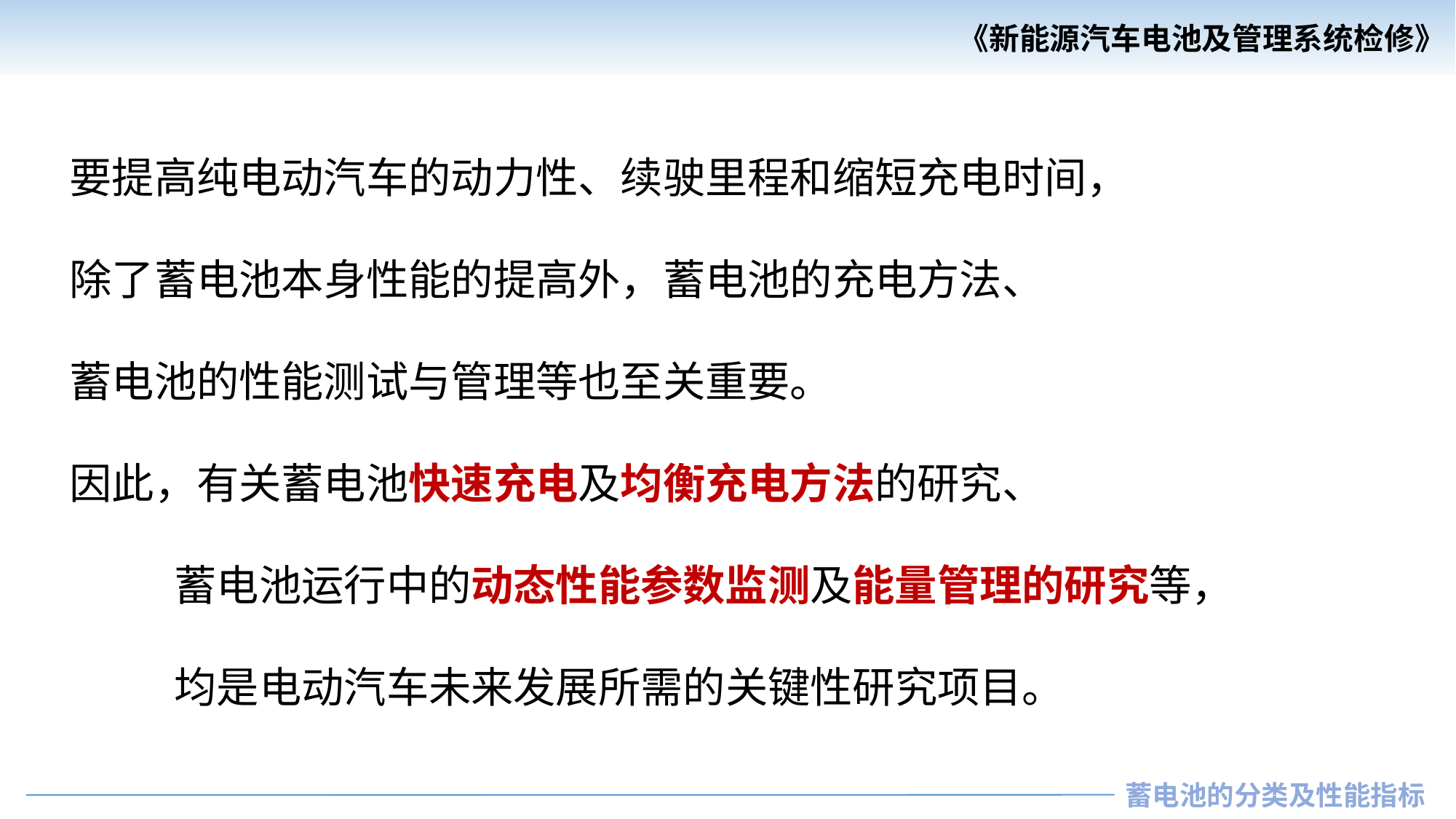

要提高纯电动汽车的动力性、续驶里程和缩短充电时间，
除了蓄电池本身性能的提高外，蓄电池的充电方法、
蓄电池的性能测试与管理等也至关重要。
因此，有关蓄电池快速充电及均衡充电方法的研究、
          蓄电池运行中的动态性能参数监测及能量管理的研究等，
          均是电动汽车未来发展所需的关键性研究项目。